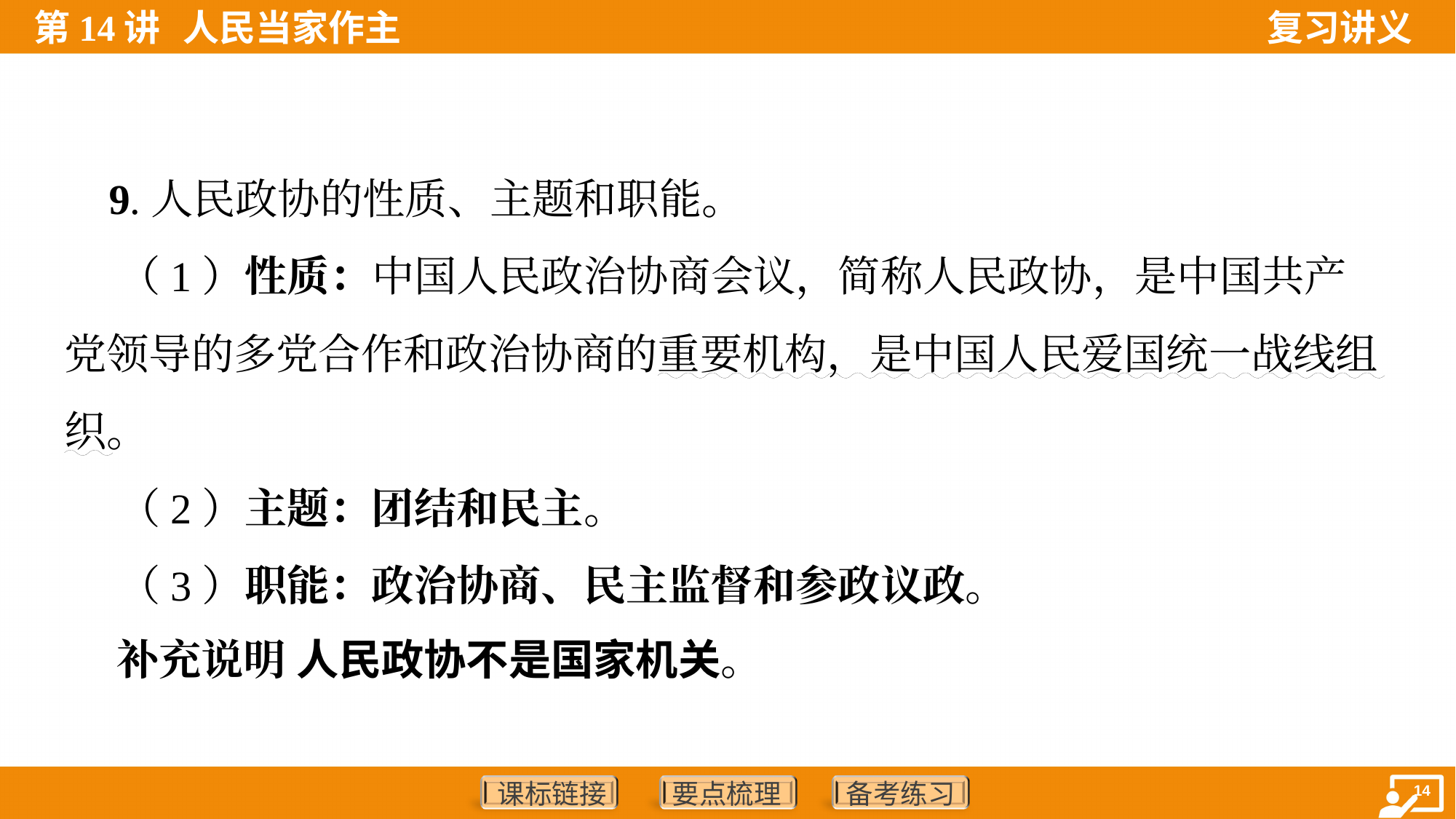

9.人民政协的性质、主题和职能。
    （1）性质：中国人民政治协商会议，简称人民政协，是中国共产
党领导的多党合作和政治协商的重要机构，是中国人民爱国统一战线组
织。
    （2）主题：团结和民主。
    （3）职能：政治协商、民主监督和参政议政。
    补充说明 人民政协不是国家机关。